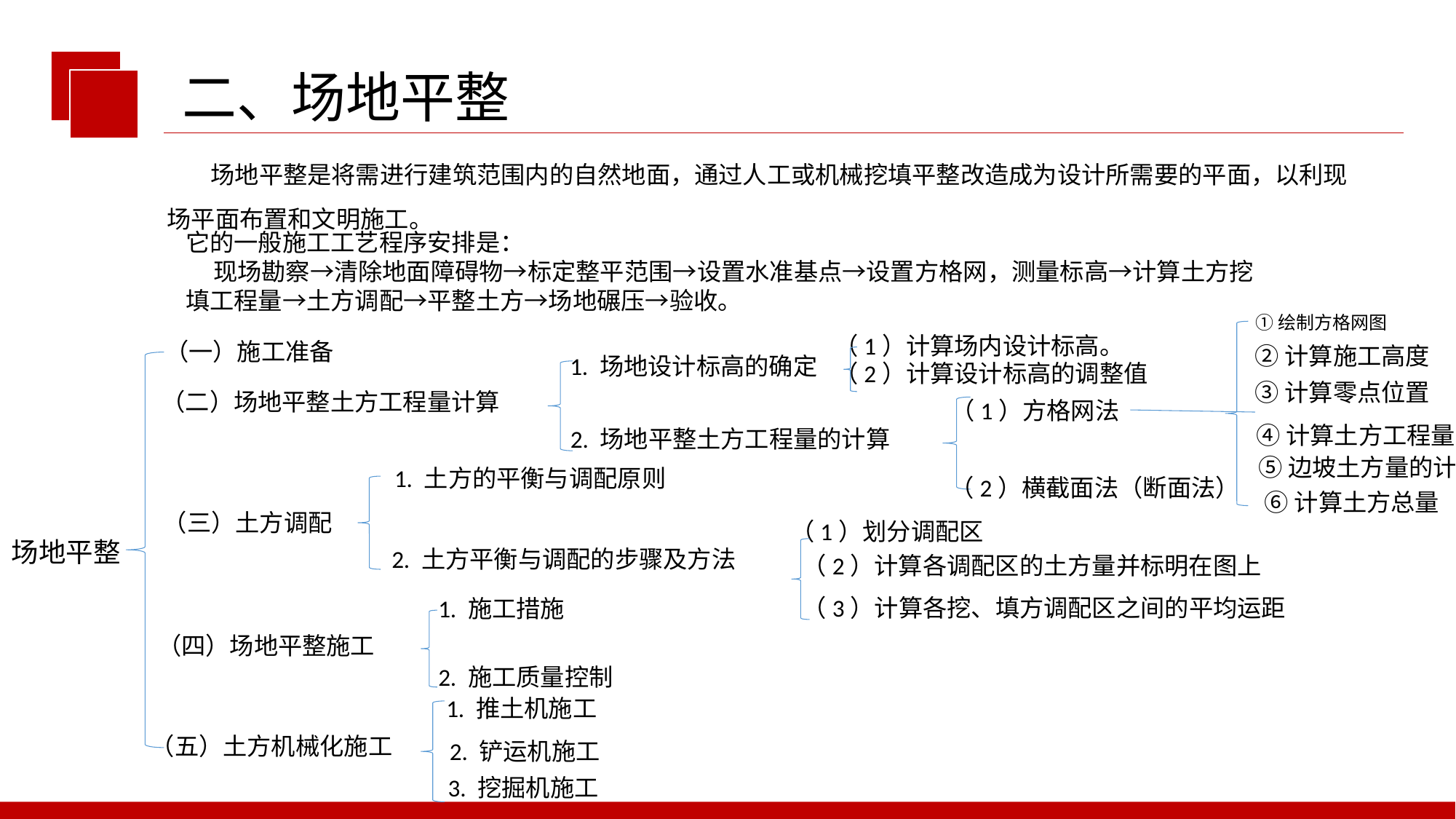

二、场地平整
      场地平整是将需进行建筑范围内的自然地面，通过人工或机械挖填平整改造成为设计所需要的平面，以利现场平面布置和文明施工。
它的一般施工工艺程序安排是：
    现场勘察→清除地面障碍物→标定整平范围→设置水准基点→设置方格网，测量标高→计算土方挖填工程量→土方调配→平整土方→场地碾压→验收。
①绘制方格网图

（1）计算场内设计标高。
（一）施工准备
②计算施工高度
1. 场地设计标高的确定

（2）计算设计标高的调整值

③计算零点位置
（二）场地平整土方工程量计算
（1）方格网法

④计算土方工程量
2. 场地平整土方工程量的计算
⑤边坡土方量的计算
1. 土方的平衡与调配原则
（2）横截面法（断面法）

⑥计算土方总量
（三）土方调配
（1）划分调配区
场地平整
2. 土方平衡与调配的步骤及方法

（2）计算各调配区的土方量并标明在图上
（3）计算各挖、填方调配区之间的平均运距
1. 施工措施

（四）场地平整施工
2. 施工质量控制
1. 推土机施工

（五）土方机械化施工
2. 铲运机施工
3. 挖掘机施工